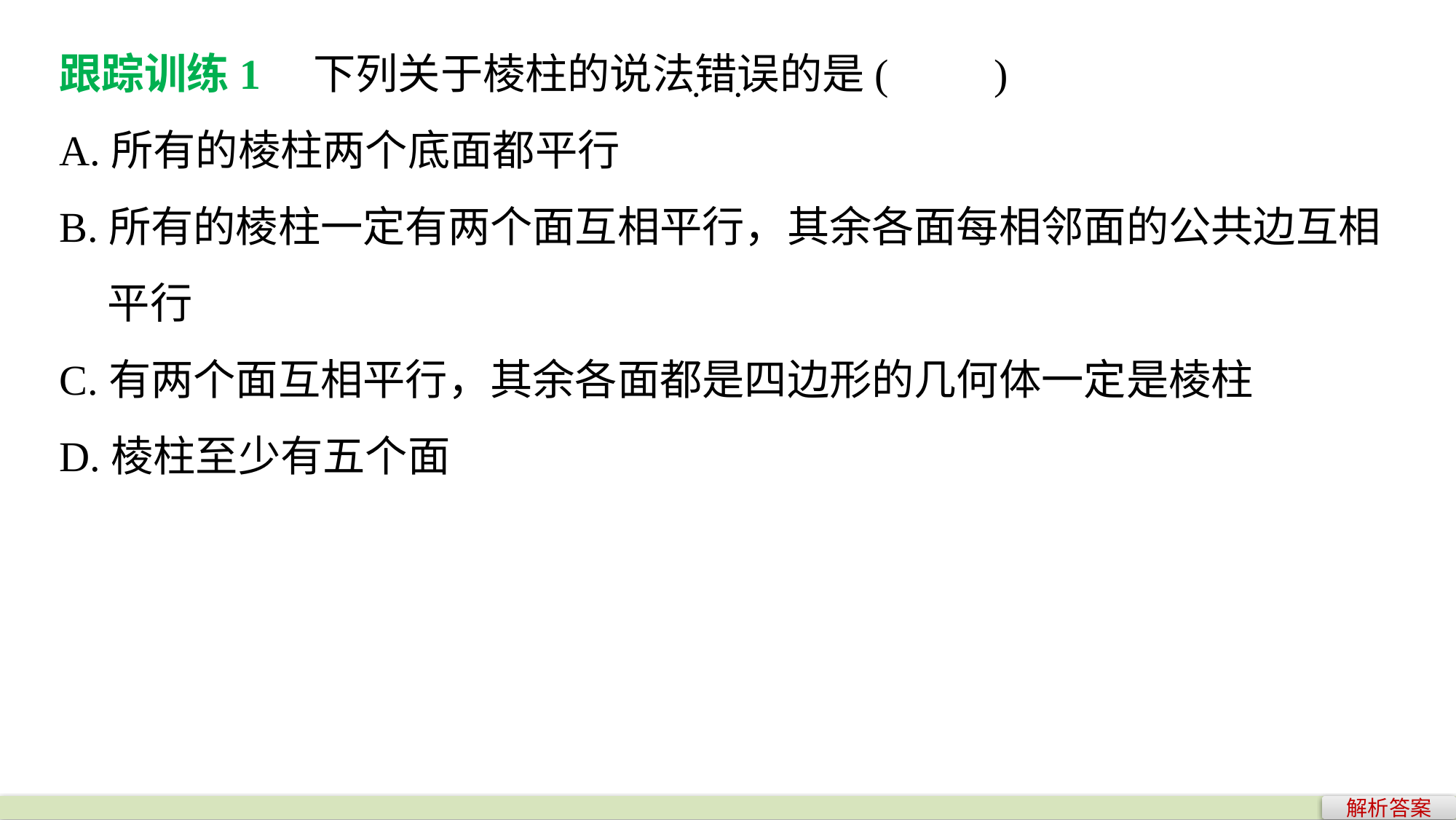

跟踪训练1　下列关于棱柱的说法错误的是(　　)
A.所有的棱柱两个底面都平行
B.所有的棱柱一定有两个面互相平行，其余各面每相邻面的公共边互相
    平行
C.有两个面互相平行，其余各面都是四边形的几何体一定是棱柱
D.棱柱至少有五个面
.    .
解析答案